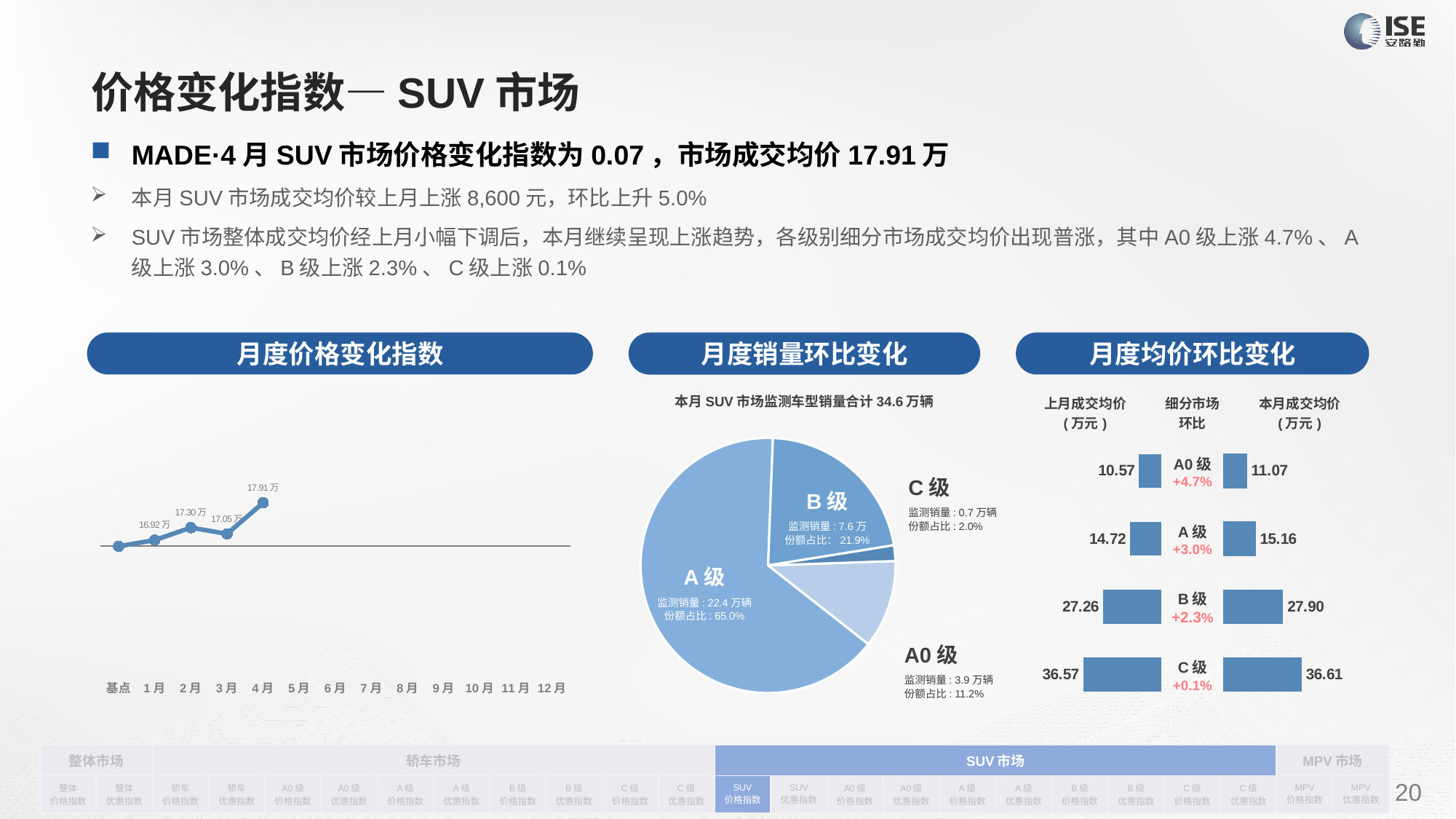

# 价格变化指数—SUV市场
MADE·4月SUV市场价格变化指数为0.07，市场成交均价17.91万
本月SUV市场成交均价较上月上涨8,600元，环比上升5.0%
SUV市场整体成交均价经上月小幅下调后，本月继续呈现上涨趋势，各级别细分市场成交均价出现普涨，其中A0级上涨4.7%、A级上涨3.0%、B级上涨2.3%、C级上涨0.1%
月度价格变化指数

月度均价环比变化

月度销量环比变化

本月SUV市场监测车型销量合计34.6万辆

### Chart

| Category | Y2022 |
|---|---|
| 基点 | 0.0 |
| 1月 | 0.01 |
| 2月 | 0.03 |
| 3月 | 0.02 |
| 4月 | 0.07 |
| 5月 | None |
| 6月 | None |
| 7月 | None |
| 8月 | None |
| 9月 | None |
| 10月 | None |
| 11月 | None |
| 12月 | None |
| 上月成交均价 (万元) | 细分市场 环比 | 本月成交均价 (万元) |
| --- | --- | --- |

### Chart

| Category | 细分市场 |
|---|---|
| A0级 | 38583.0 |
| A级 | 224826.0 |
| B级 | 75610.0 |
| C级 | 6849.0 |
| A0级 +4.7% |
| --- |
| A级 +3.0% |
| B级 +2.3% |
| C级 +0.1% |

### Chart

| Category | 优惠金额 |
|---|---|
| A0 | 10.570840486213083 |
| A | 14.715289141056658 |
| B | 27.2609314312106 |
| C | 36.571453291156274 |

### Chart

| Category | 成交金额 |
|---|---|
| A0 | 11.065584011092968 |
| A | 15.163050694314714 |
| B | 27.899001969316224 |
| C | 36.613547890202945 |
C级
监测销量: 0.7万辆
份额占比: 2.0%
B级
监测销量: 7.6万
份额占比：21.9%
A级
监测销量: 22.4万辆
份额占比: 65.0%
A0级
监测销量: 3.9万辆
份额占比: 11.2%
| 整体市场 |  | 轿车市场 |  |  |  |  |  |  |  |  |  | SUV市场 |  |  |  |  |  |  |  |  |  | MPV市场 |  |
| --- | --- | --- | --- | --- | --- | --- | --- | --- | --- | --- | --- | --- | --- | --- | --- | --- | --- | --- | --- | --- | --- | --- | --- |
| 整体 价格指数 | 整体 优惠指数 | 轿车 价格指数 | 轿车 优惠指数 | A0级 价格指数 | A0级 优惠指数 | A级 价格指数 | A级 优惠指数 | B级 价格指数 | B级 优惠指数 | C级 价格指数 | C级 优惠指数 | SUV 价格指数 | SUV 优惠指数 | A0级 价格指数 | A0级 优惠指数 | A级 价格指数 | A级 优惠指数 | B级 价格指数 | B级 优惠指数 | C级 价格指数 | C级 优惠指数 | MPV 价格指数 | MPV 优惠指数 |
请在插入菜单—页眉和页脚中修改此 文本
20